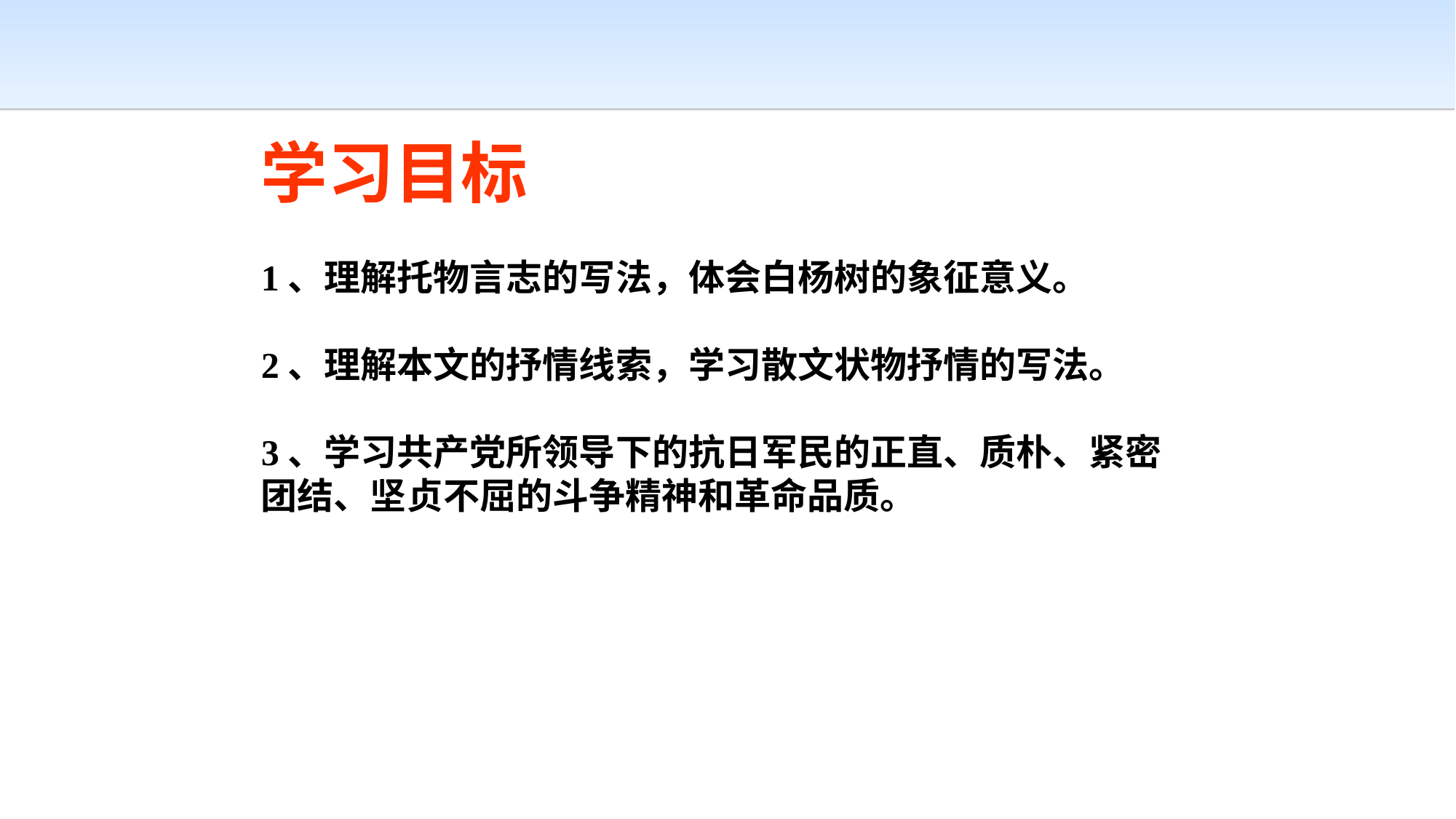

学习目标

1、理解托物言志的写法，体会白杨树的象征意义。
2、理解本文的抒情线索，学习散文状物抒情的写法。
3、学习共产党所领导下的抗日军民的正直、质朴、紧密团结、坚贞不屈的斗争精神和革命品质。